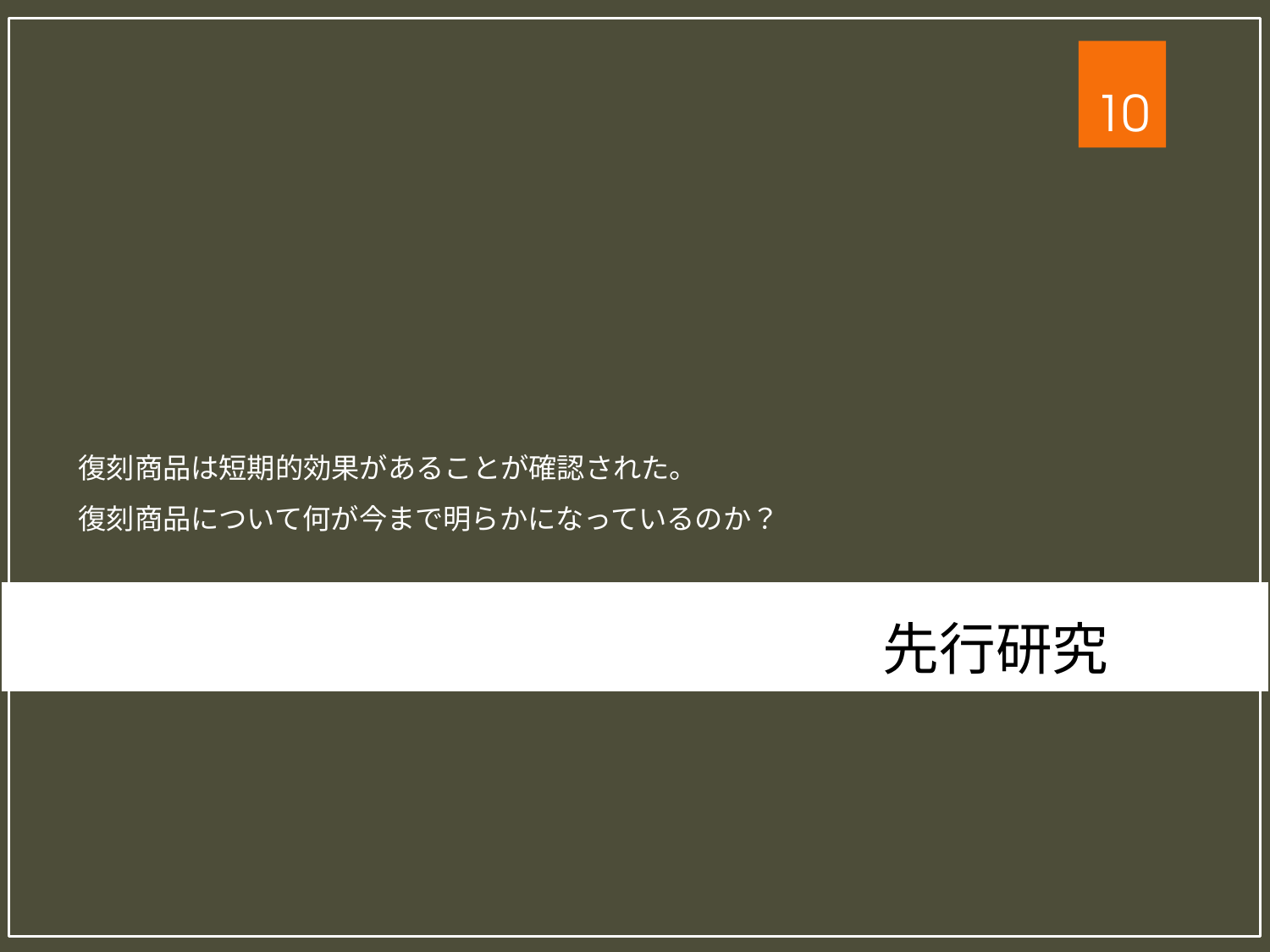

10
10
復刻商品は短期的効果があることが確認された。
復刻商品について何が今まで明らかになっているのか？

先行研究